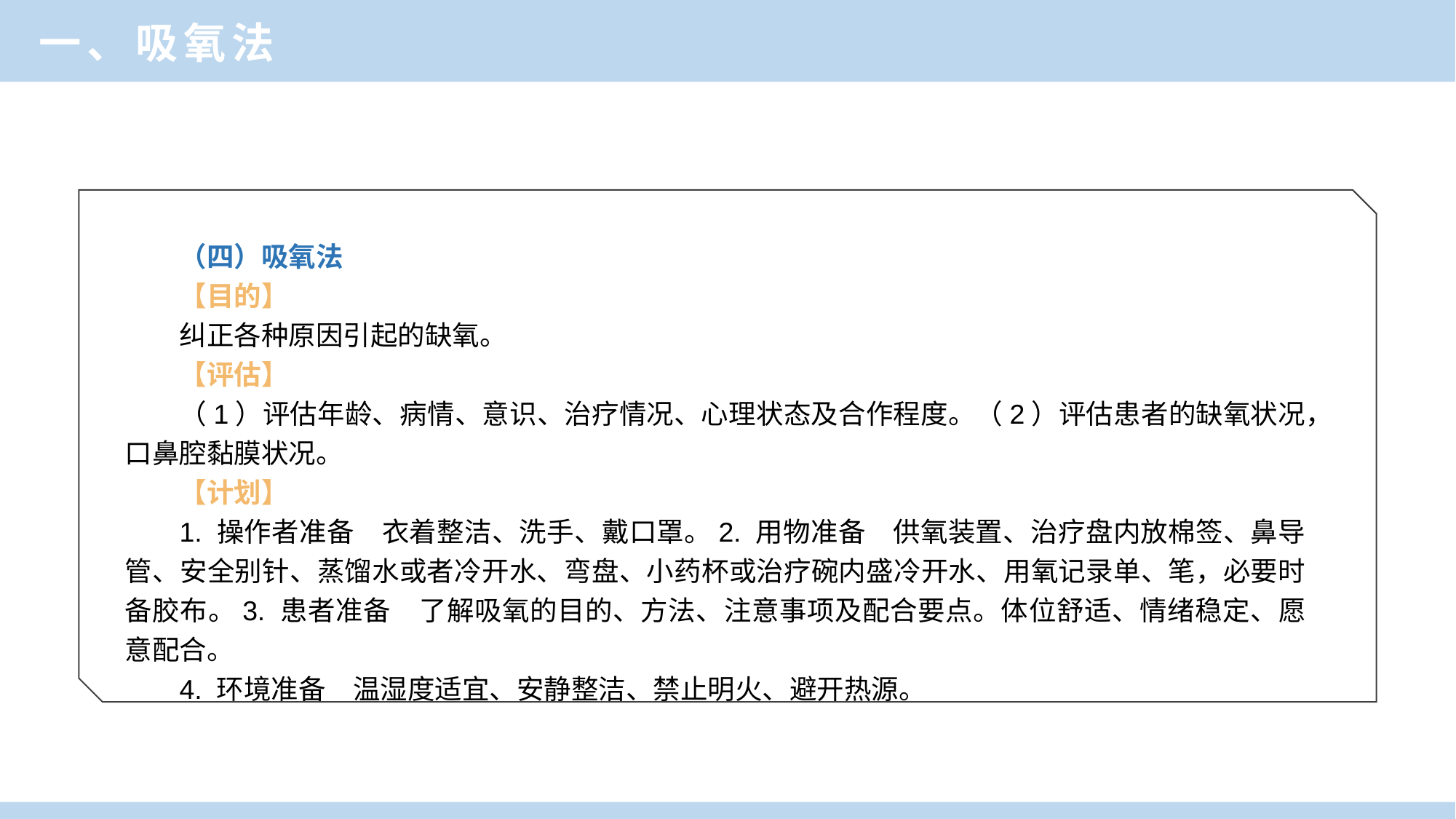

一、吸氧法

（四）吸氧法
【目的】
纠正各种原因引起的缺氧。
【评估】
（1）评估年龄、病情、意识、治疗情况、心理状态及合作程度。（2）评估患者的缺氧状况，口鼻腔黏膜状况。
【计划】
1. 操作者准备　衣着整洁、洗手、戴口罩。2. 用物准备　供氧装置、治疗盘内放棉签、鼻导管、安全别针、蒸馏水或者冷开水、弯盘、小药杯或治疗碗内盛冷开水、用氧记录单、笔，必要时备胶布。3. 患者准备　了解吸氧的目的、方法、注意事项及配合要点。体位舒适、情绪稳定、愿意配合。
4. 环境准备　温湿度适宜、安静整洁、禁止明火、避开热源。